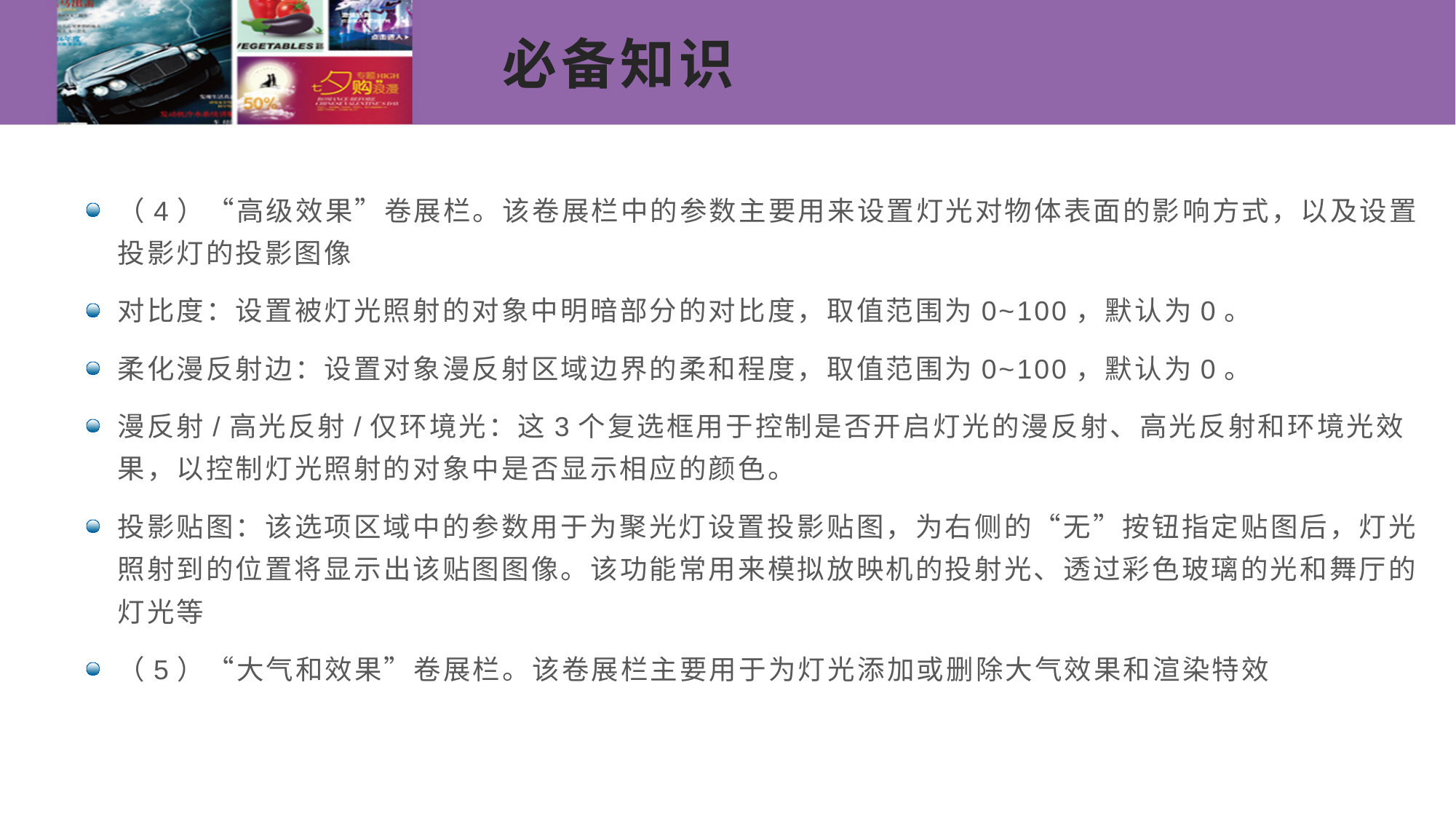

# 必备知识
（4）“高级效果”卷展栏。该卷展栏中的参数主要用来设置灯光对物体表面的影响方式，以及设置投影灯的投影图像
对比度：设置被灯光照射的对象中明暗部分的对比度，取值范围为0~100，默认为0。
柔化漫反射边：设置对象漫反射区域边界的柔和程度，取值范围为0~100，默认为0。
漫反射/高光反射/仅环境光：这3个复选框用于控制是否开启灯光的漫反射、高光反射和环境光效果，以控制灯光照射的对象中是否显示相应的颜色。
投影贴图：该选项区域中的参数用于为聚光灯设置投影贴图，为右侧的“无”按钮指定贴图后，灯光照射到的位置将显示出该贴图图像。该功能常用来模拟放映机的投射光、透过彩色玻璃的光和舞厅的灯光等
（5）“大气和效果”卷展栏。该卷展栏主要用于为灯光添加或删除大气效果和渲染特效